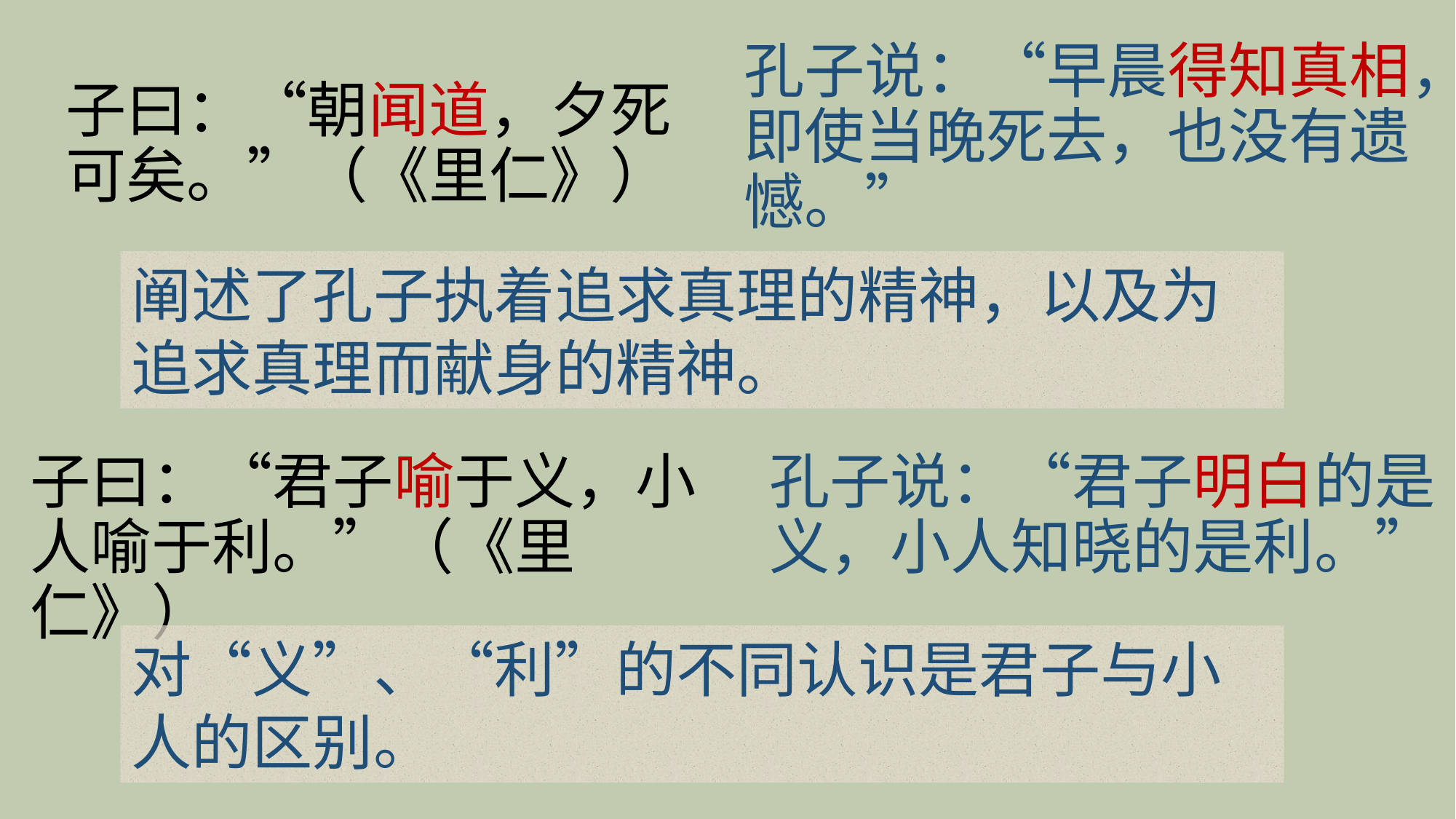

孔子说：“早晨得知真相，即使当晚死去，也没有遗憾。”
子曰：“朝闻道，夕死可矣。”（《里仁》）

阐述了孔子执着追求真理的精神，以及为追求真理而献身的精神。
子曰：“君子喻于义，小人喻于利。”（《里仁》）

孔子说：“君子明白的是义，小人知晓的是利。”
对“义”、“利”的不同认识是君子与小人的区别。